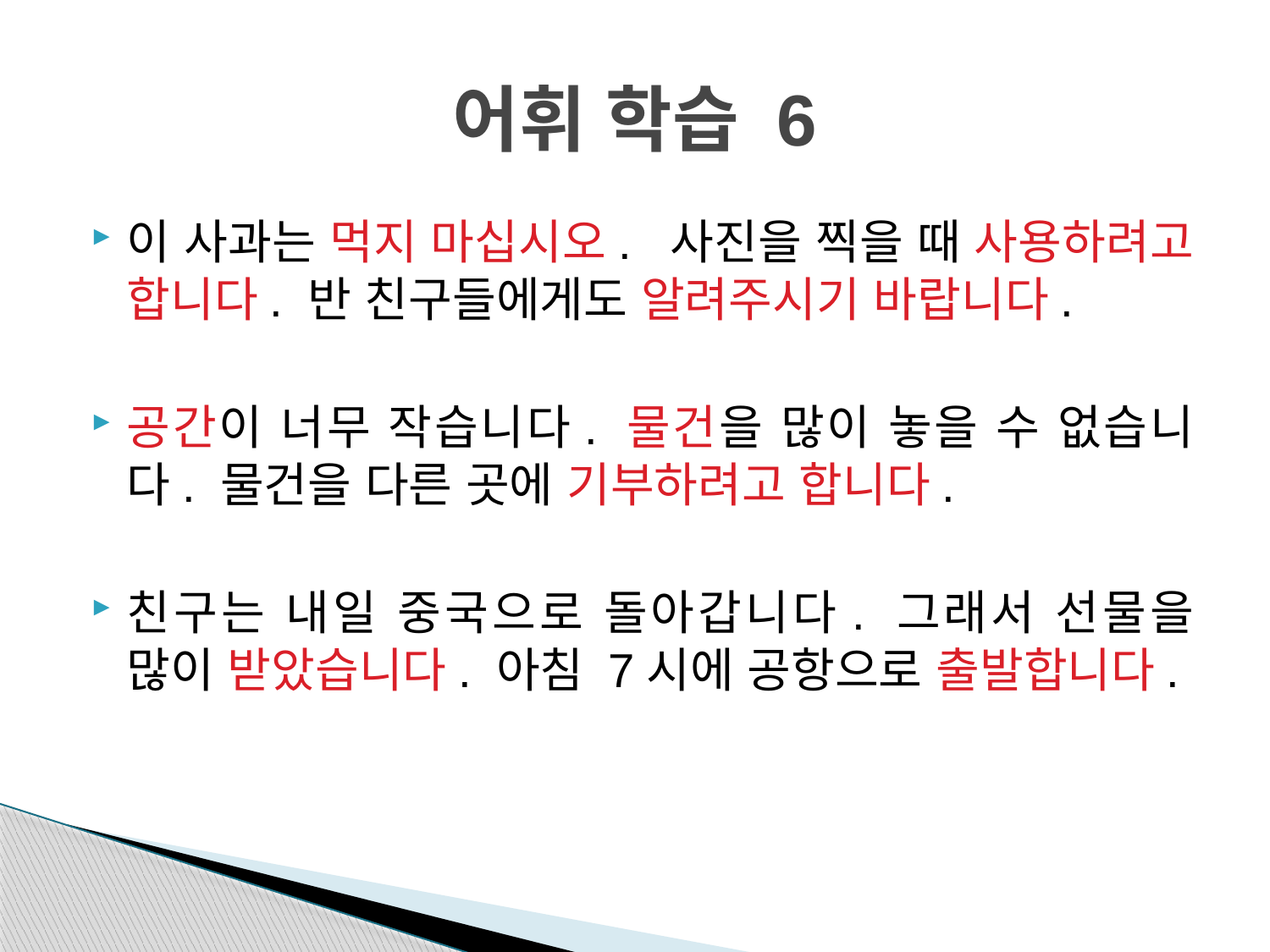

# 어휘 학습 6
이 사과는 먹지 마십시오.  사진을 찍을 때 사용하려고 합니다. 반 친구들에게도 알려주시기 바랍니다.

공간이 너무 작습니다. 물건을 많이 놓을 수 없습니다. 물건을 다른 곳에 기부하려고 합니다.

친구는 내일 중국으로 돌아갑니다. 그래서 선물을 많이 받았습니다. 아침 7시에 공항으로 출발합니다.